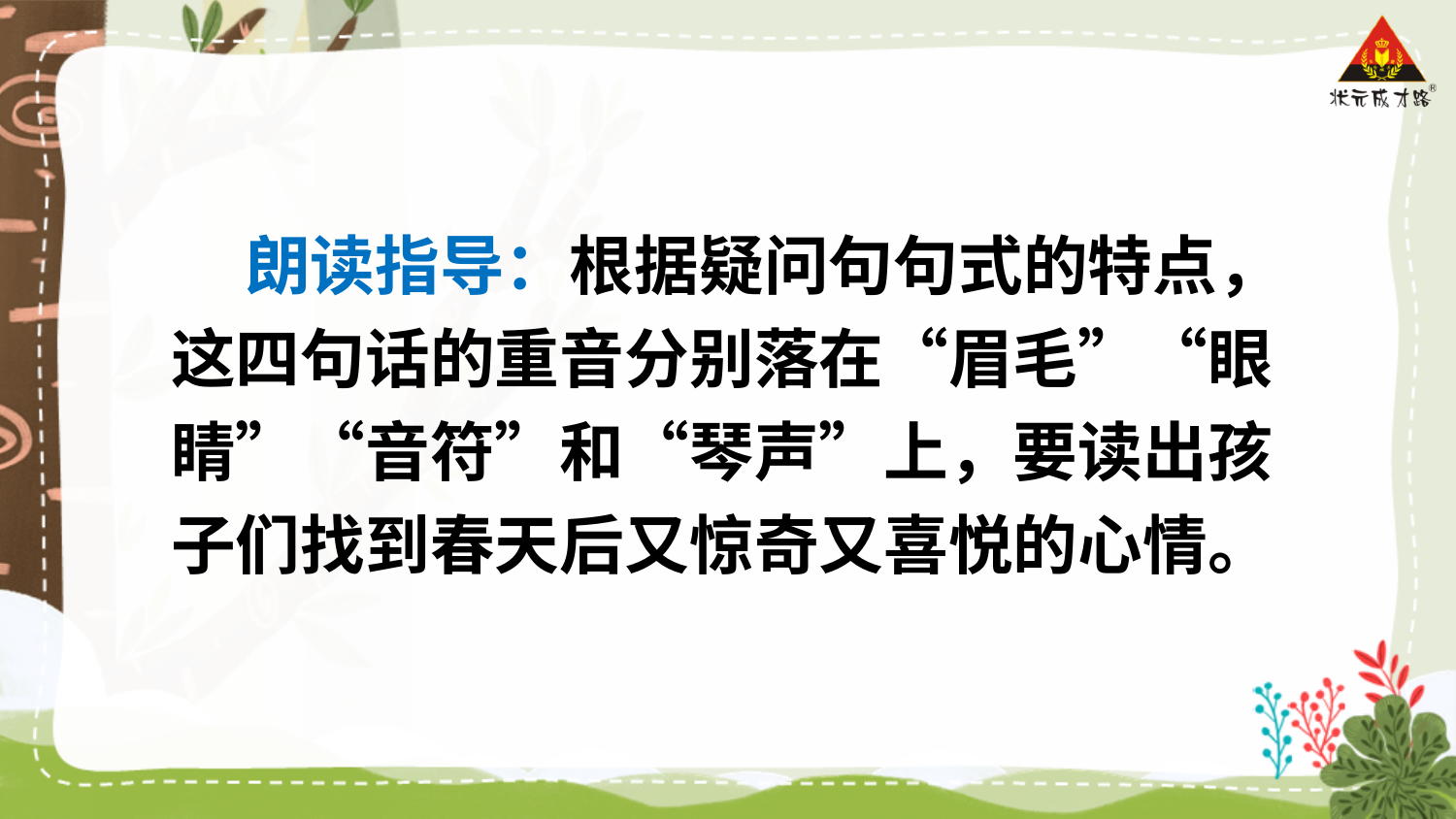

朗读指导：根据疑问句句式的特点，这四句话的重音分别落在“眉毛”“眼睛”“音符”和“琴声”上，要读出孩子们找到春天后又惊奇又喜悦的心情。